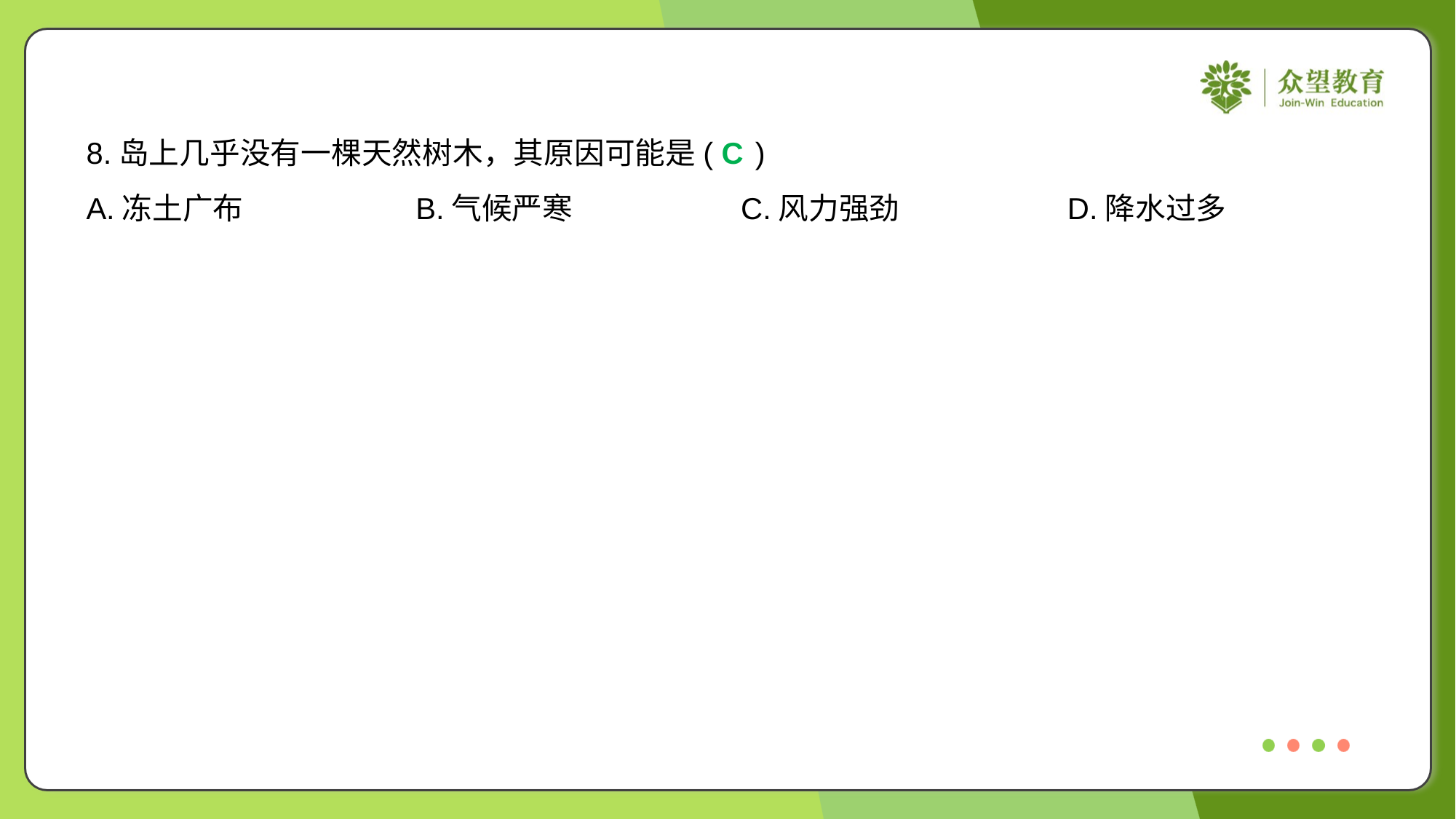

8.岛上几乎没有一棵天然树木，其原因可能是(     )
C
A.冻土广布	B.气候严寒	C.风力强劲	D.降水过多